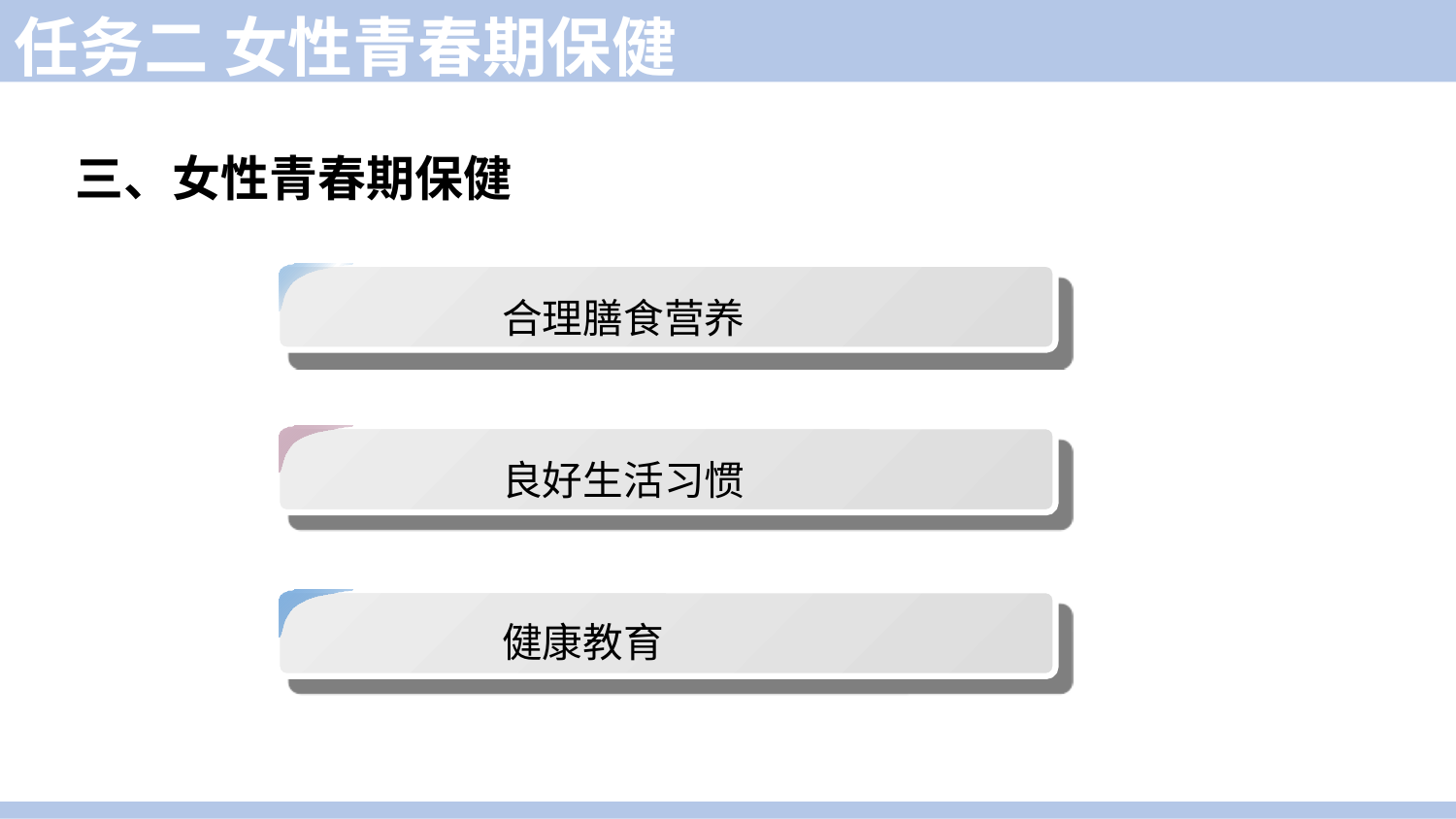

任务二 女性青春期保健
三、女性青春期保健

合理膳食营养

良好生活习惯

健康教育